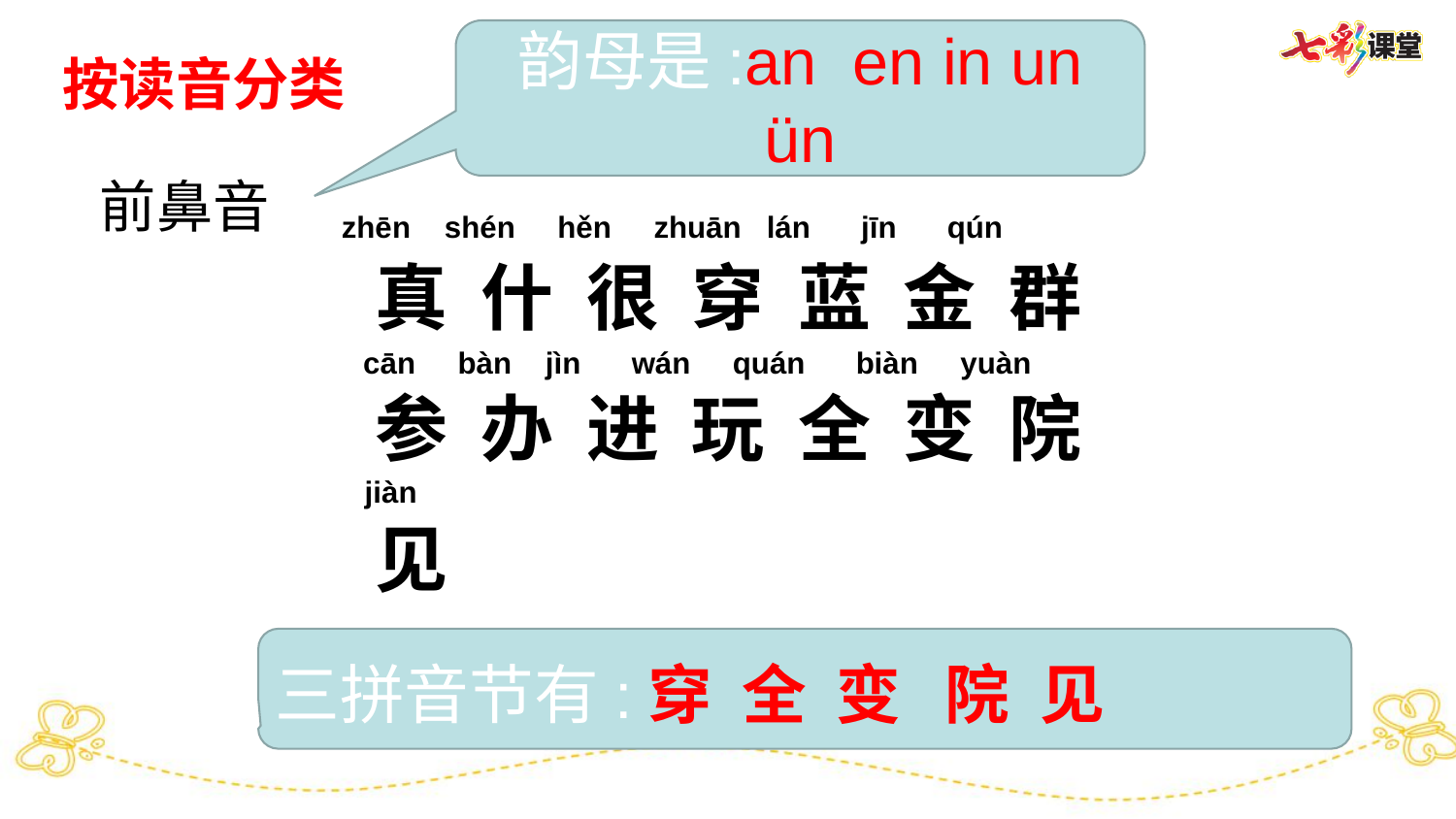

韵母是:an  en in un ün
按读音分类
前鼻音
真  什  很  穿  蓝  金  群
参  办  进  玩  全  变  院
见
zhēn    shén     hěn     zhuān   lán      jīn      qún
cān     bàn    jìn      wán     quán      biàn     yuàn
jiàn
三拼音节有:穿  全  变   院  见